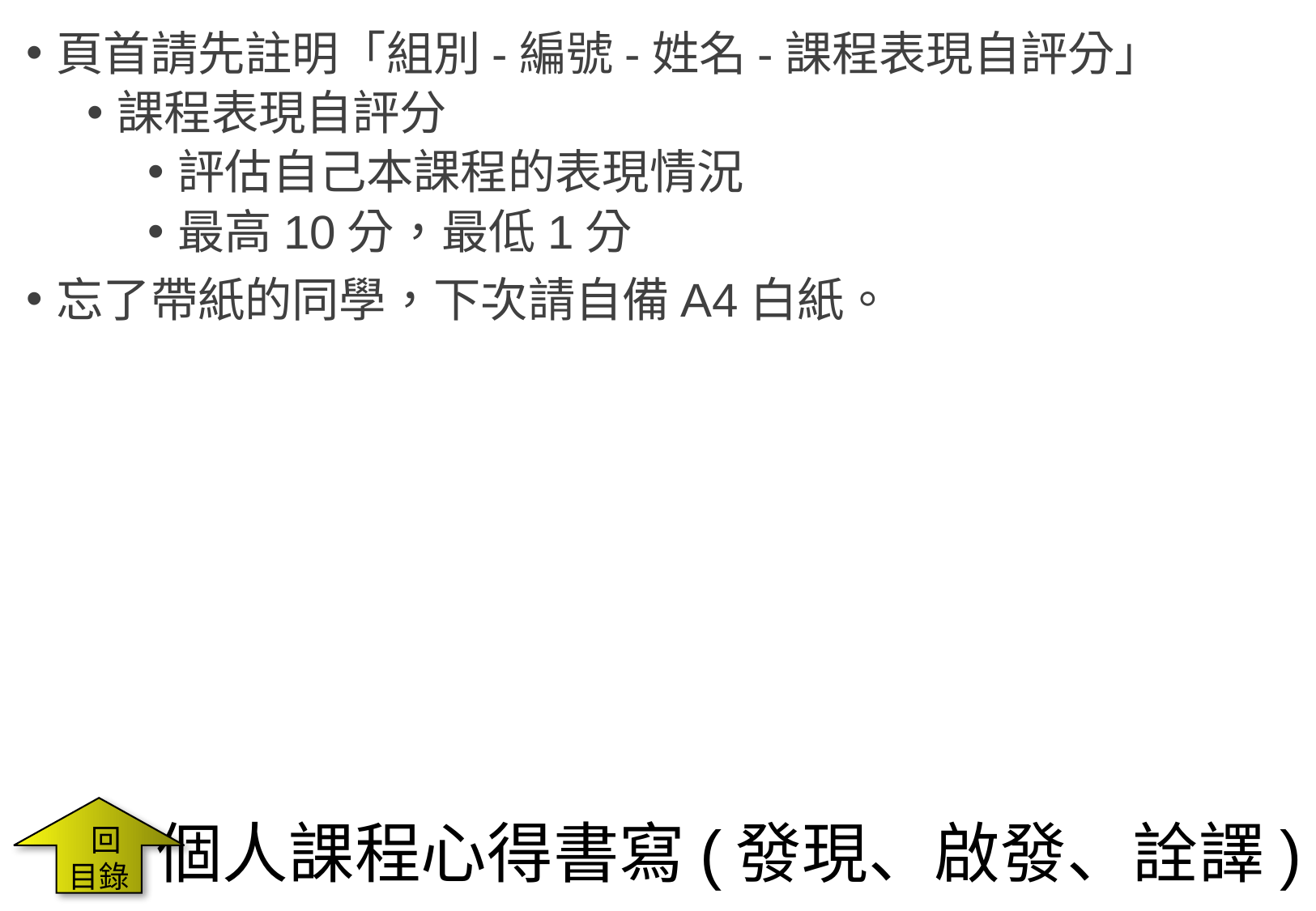

頁首請先註明「組別-編號-姓名-課程表現自評分」
課程表現自評分
評估自己本課程的表現情況
最高10分，最低1分
忘了帶紙的同學，下次請自備A4白紙。
 回目錄
# 個人課程心得書寫(發現、啟發、詮譯)